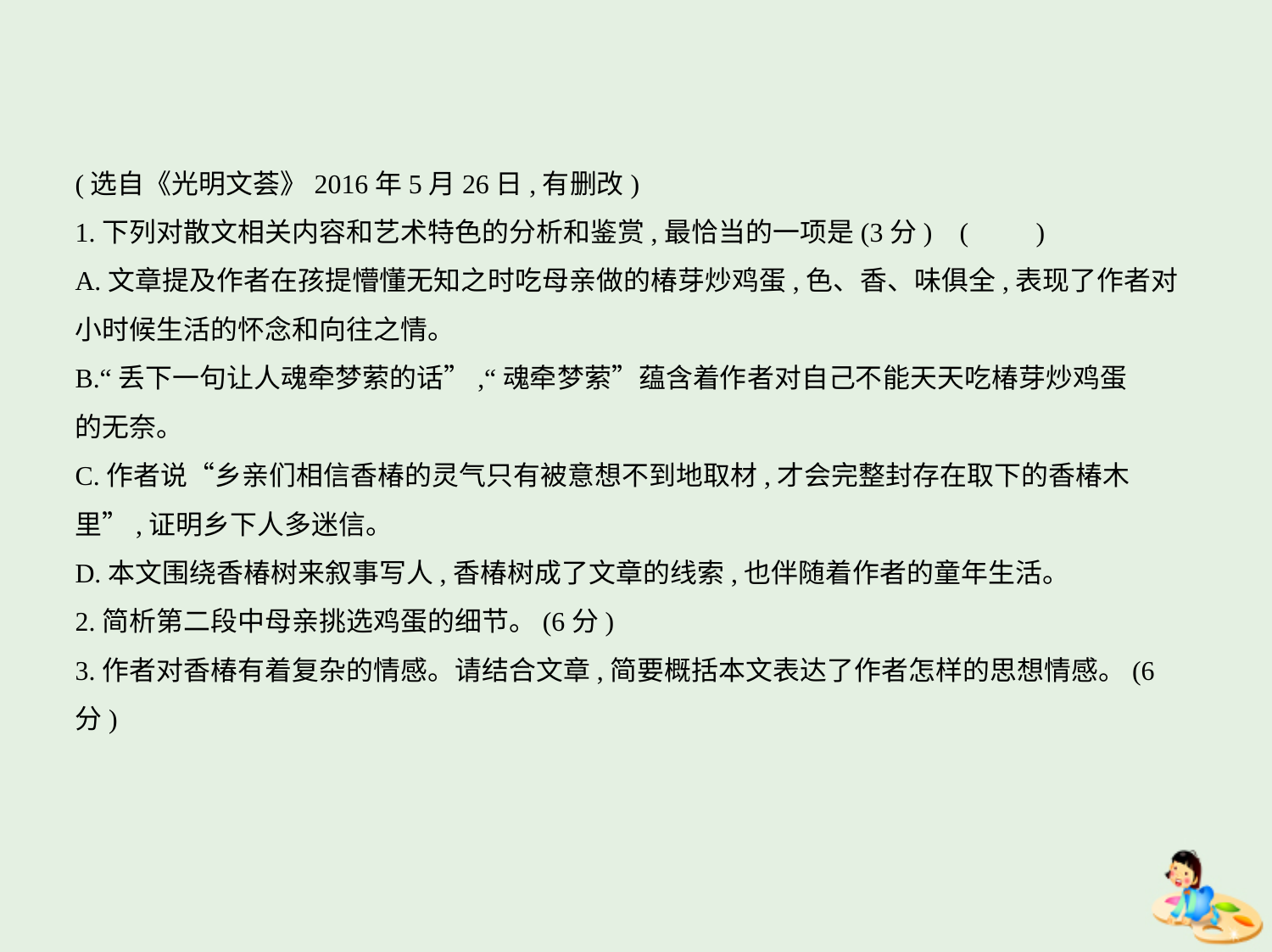

(选自《光明文荟》2016年5月26日,有删改)
1.下列对散文相关内容和艺术特色的分析和鉴赏,最恰当的一项是(3分) (　　)
A.文章提及作者在孩提懵懂无知之时吃母亲做的椿芽炒鸡蛋,色、香、味俱全,表现了作者对
小时候生活的怀念和向往之情。
B.“丢下一句让人魂牵梦萦的话”,“魂牵梦萦”蕴含着作者对自己不能天天吃椿芽炒鸡蛋
的无奈。
C.作者说“乡亲们相信香椿的灵气只有被意想不到地取材,才会完整封存在取下的香椿木
里”,证明乡下人多迷信。
D.本文围绕香椿树来叙事写人,香椿树成了文章的线索,也伴随着作者的童年生活。
2.简析第二段中母亲挑选鸡蛋的细节。(6分)
3.作者对香椿有着复杂的情感。请结合文章,简要概括本文表达了作者怎样的思想情感。(6
分)